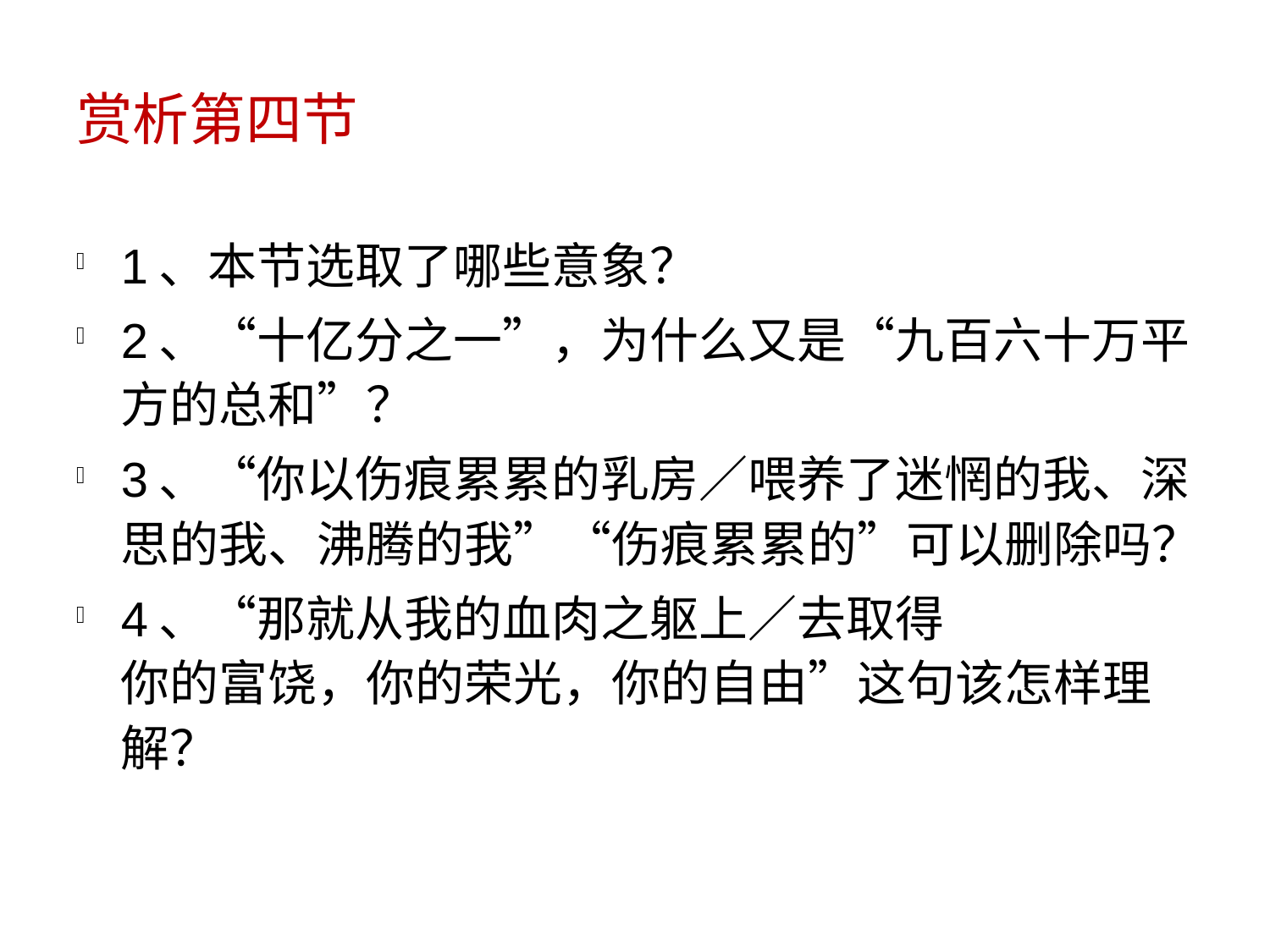

# 赏析第四节
1、本节选取了哪些意象？
2、“十亿分之一”，为什么又是“九百六十万平方的总和”？
3、“你以伤痕累累的乳房／喂养了迷惘的我、深思的我、沸腾的我”“伤痕累累的”可以删除吗？
4、“那就从我的血肉之躯上／去取得
你的富饶，你的荣光，你的自由”这句该怎样理解？